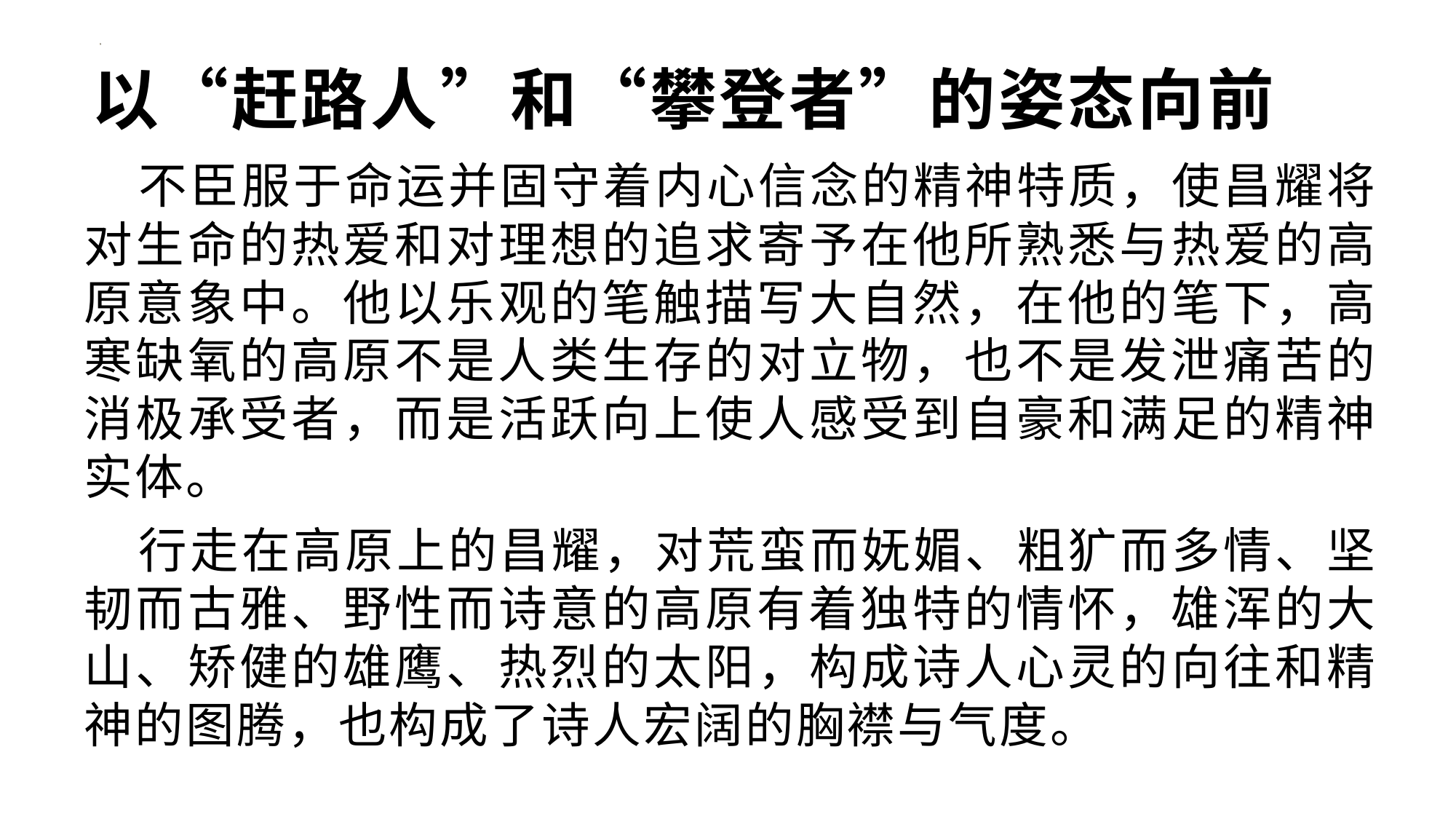

# 以“赶路人”和“攀登者”的姿态向前
不臣服于命运并固守着内心信念的精神特质，使昌耀将对生命的热爱和对理想的追求寄予在他所熟悉与热爱的高原意象中。他以乐观的笔触描写大自然，在他的笔下，高寒缺氧的高原不是人类生存的对立物，也不是发泄痛苦的消极承受者，而是活跃向上使人感受到自豪和满足的精神实体。
行走在高原上的昌耀，对荒蛮而妩媚、粗犷而多情、坚韧而古雅、野性而诗意的高原有着独特的情怀，雄浑的大山、矫健的雄鹰、热烈的太阳，构成诗人心灵的向往和精神的图腾，也构成了诗人宏阔的胸襟与气度。